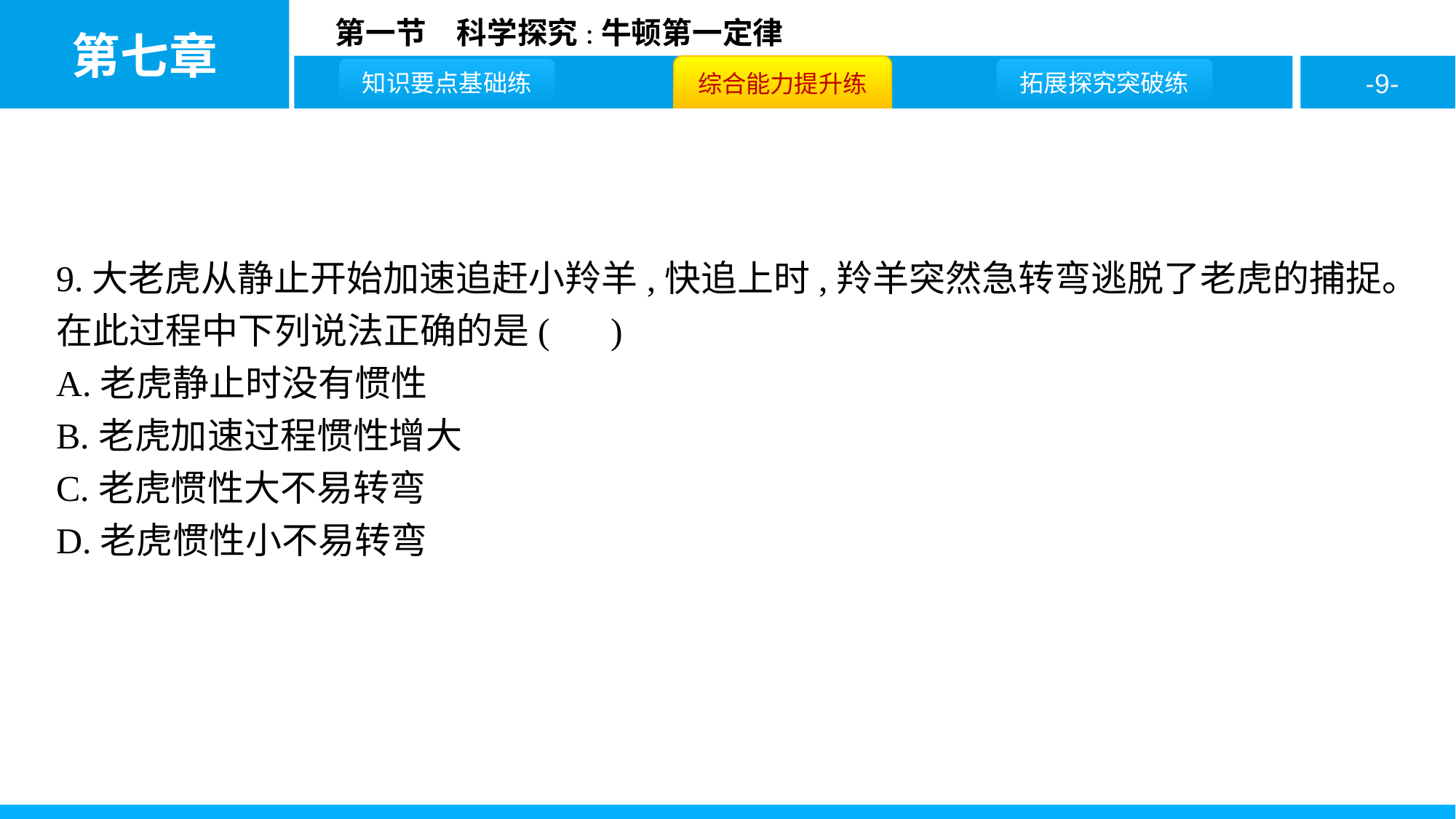

9.大老虎从静止开始加速追赶小羚羊,快追上时,羚羊突然急转弯逃脱了老虎的捕捉。在此过程中下列说法正确的是(  C  )
A.老虎静止时没有惯性
B.老虎加速过程惯性增大
C.老虎惯性大不易转弯
D.老虎惯性小不易转弯